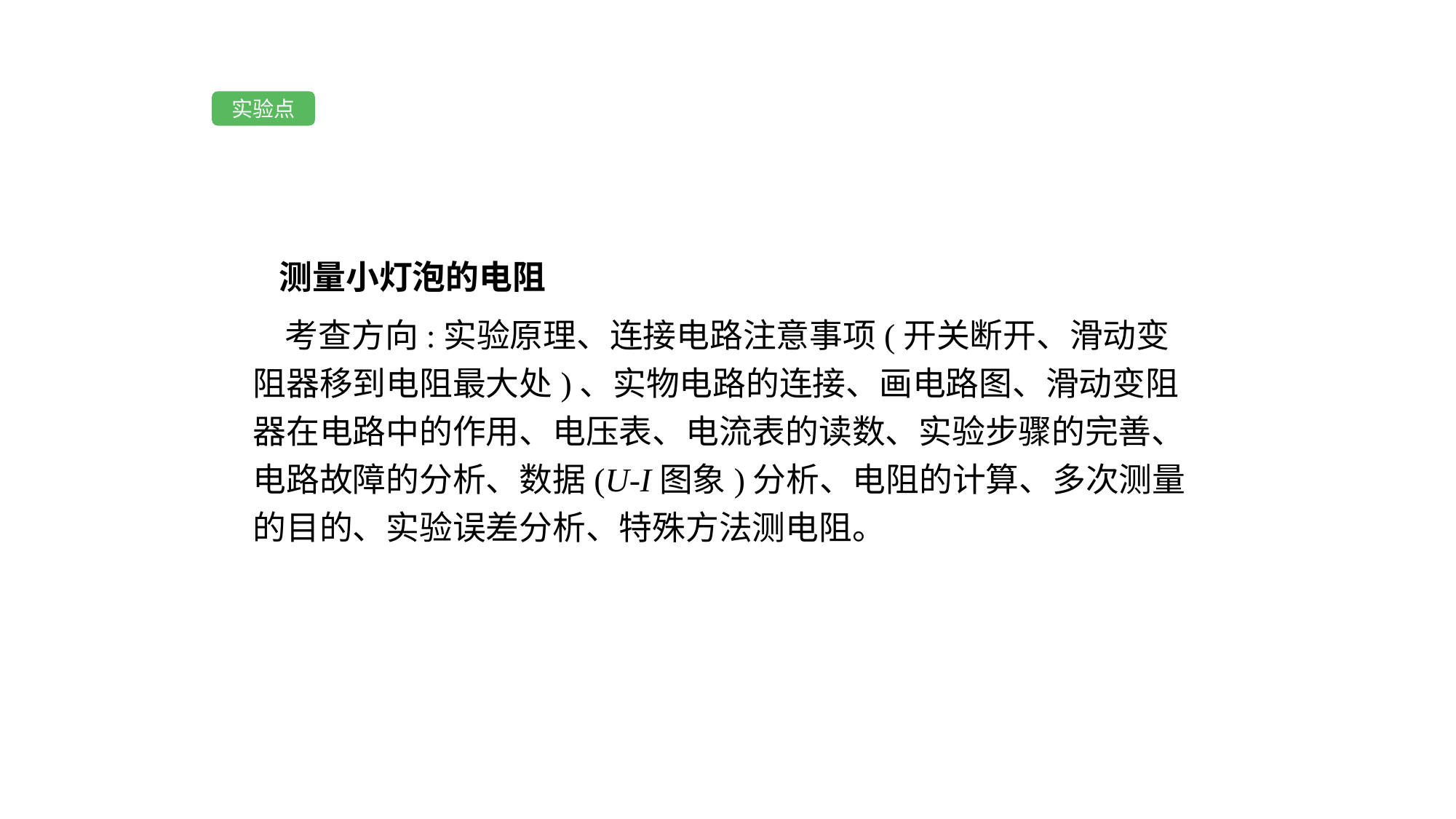

实验点
测量小灯泡的电阻
考查方向:实验原理、连接电路注意事项(开关断开、滑动变阻器移到电阻最大处)、实物电路的连接、画电路图、滑动变阻器在电路中的作用、电压表、电流表的读数、实验步骤的完善、电路故障的分析、数据(U-I图象)分析、电阻的计算、多次测量的目的、实验误差分析、特殊方法测电阻。